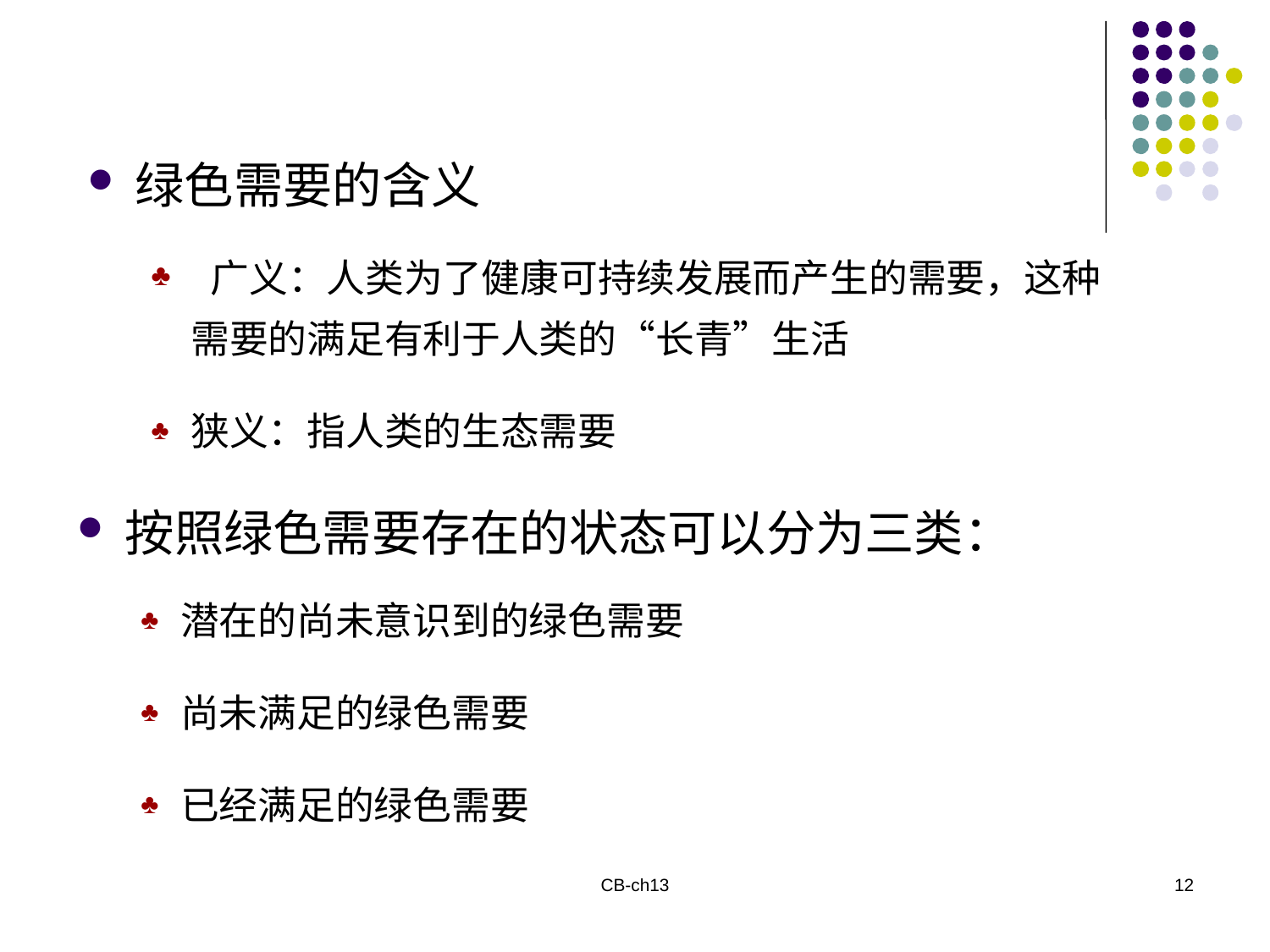

绿色需要的含义
 广义：人类为了健康可持续发展而产生的需要，这种需要的满足有利于人类的“长青”生活
狭义：指人类的生态需要
按照绿色需要存在的状态可以分为三类：
潜在的尚未意识到的绿色需要
尚未满足的绿色需要
已经满足的绿色需要
CB-ch13
12